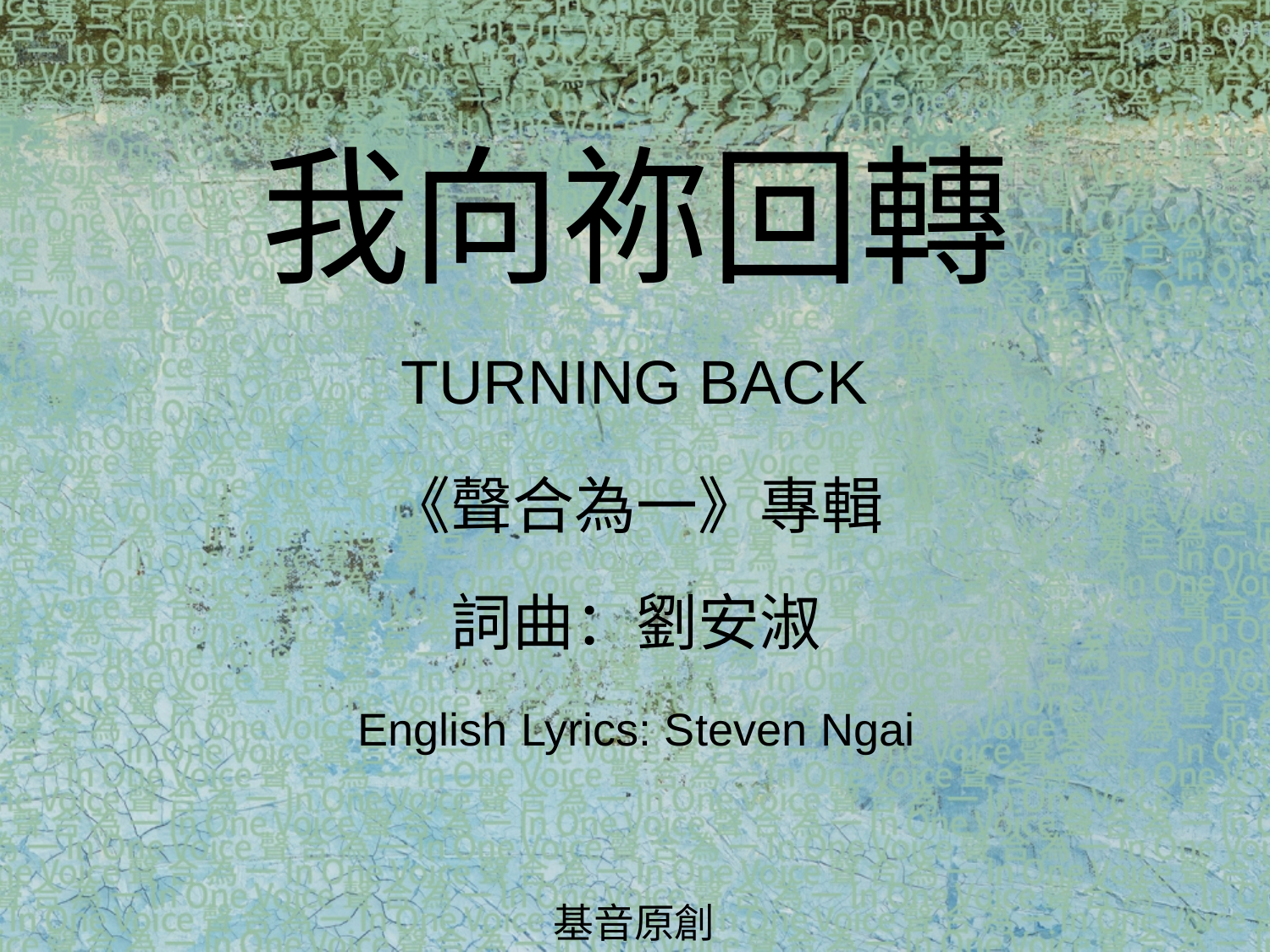

我向祢回轉
TURNING BACK
# 《聲合為一》專輯 詞曲：劉安淑 English Lyrics: Steven Ngai

基音原創